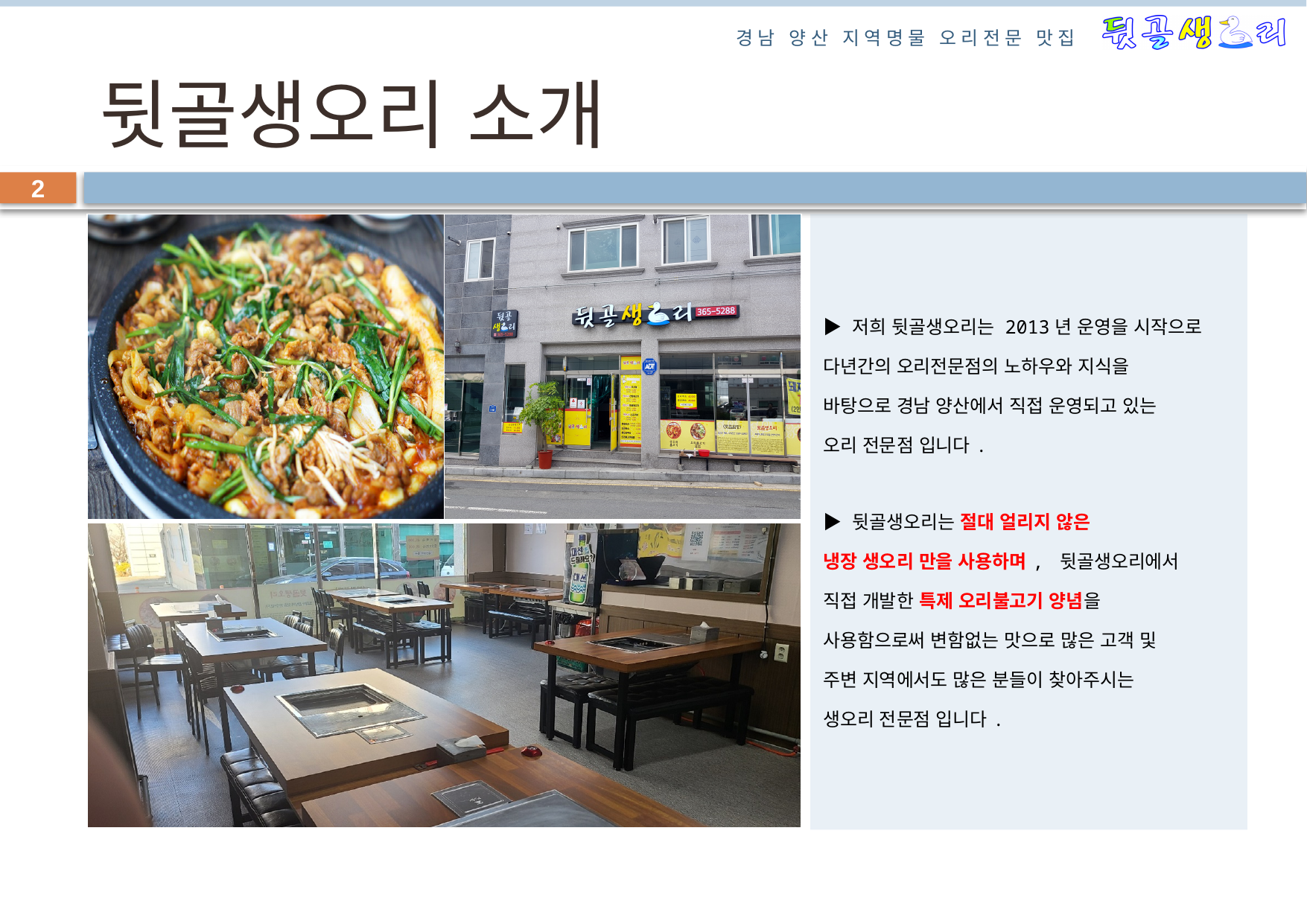

# 뒷골생오리 소개
2
▶ 저희 뒷골생오리는 2013년 운영을 시작으로
다년간의 오리전문점의 노하우와 지식을
바탕으로 경남 양산에서 직접 운영되고 있는
오리 전문점 입니다.

▶ 뒷골생오리는 절대 얼리지 않은
냉장 생오리 만을 사용하며, 뒷골생오리에서
직접 개발한 특제 오리불고기 양념을
사용함으로써 변함없는 맛으로 많은 고객 및
주변 지역에서도 많은 분들이 찾아주시는
생오리 전문점 입니다.
|  |  |
| --- | --- |
|  |  |